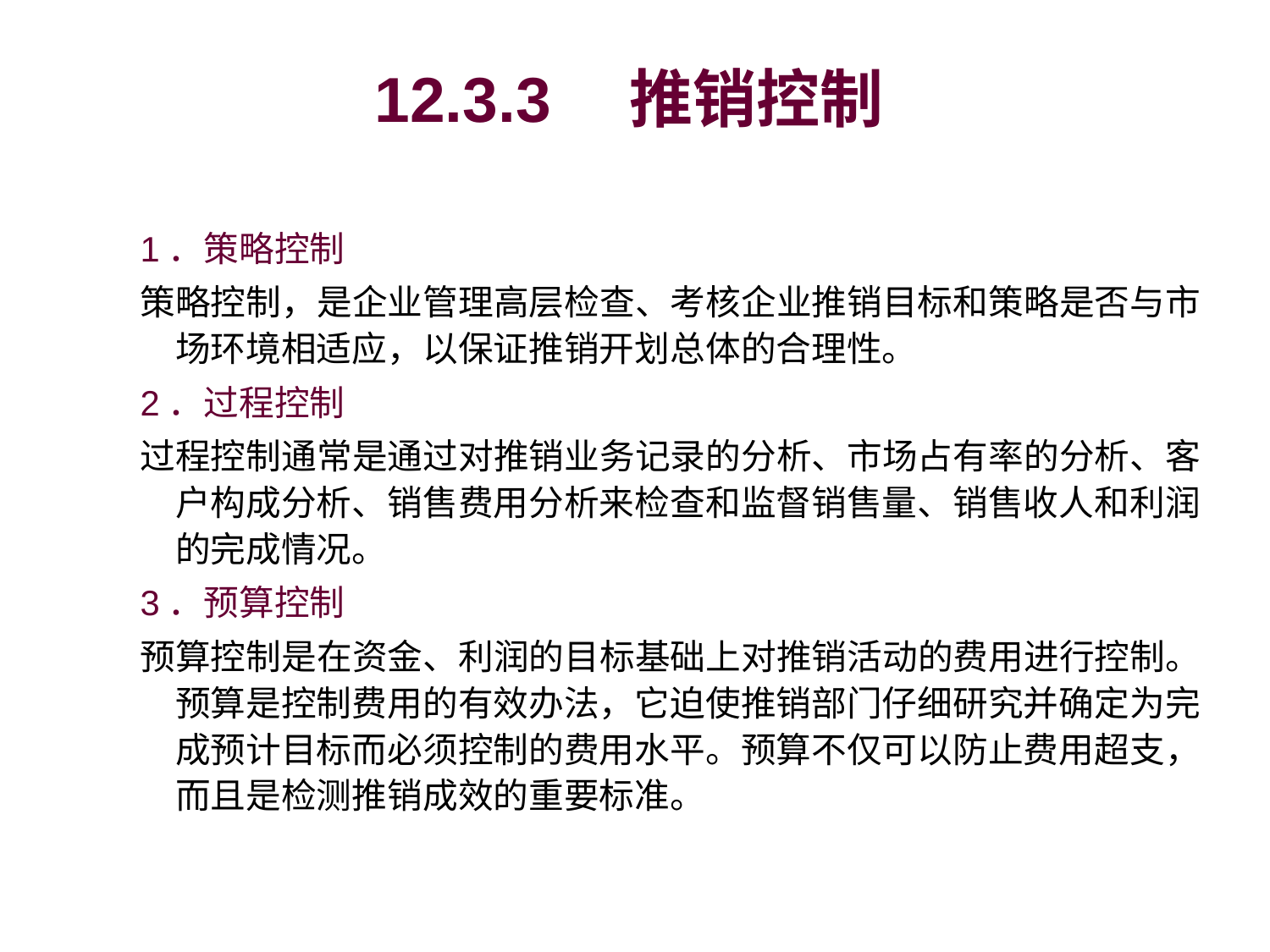

# 12.3.3　推销控制
1．策略控制
策略控制，是企业管理高层检查、考核企业推销目标和策略是否与市场环境相适应，以保证推销开划总体的合理性。
2．过程控制
过程控制通常是通过对推销业务记录的分析、市场占有率的分析、客户构成分析、销售费用分析来检查和监督销售量、销售收人和利润的完成情况。
3．预算控制
预算控制是在资金、利润的目标基础上对推销活动的费用进行控制。预算是控制费用的有效办法，它迫使推销部门仔细研究并确定为完成预计目标而必须控制的费用水平。预算不仅可以防止费用超支，而且是检测推销成效的重要标准。